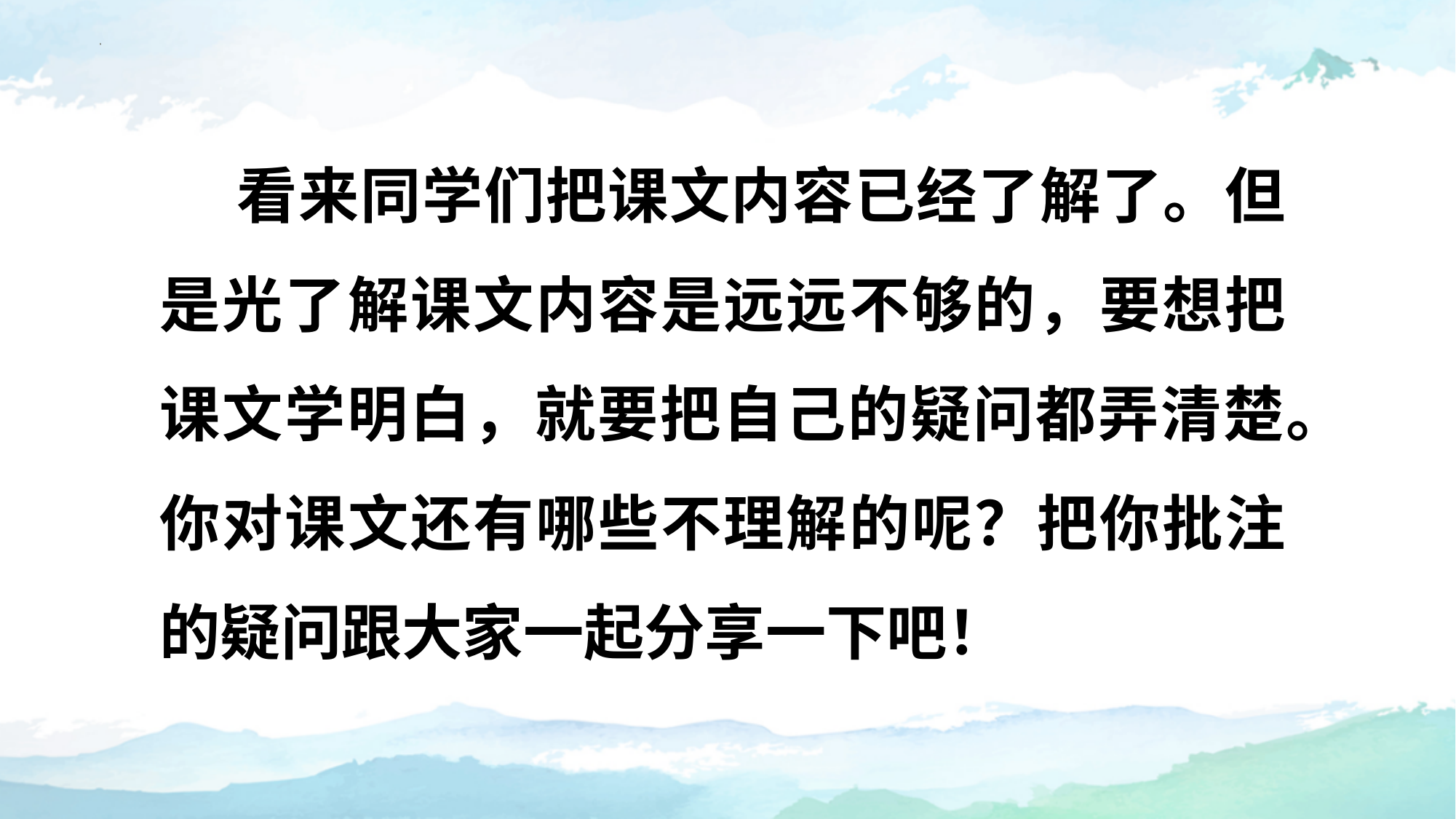

看来同学们把课文内容已经了解了。但是光了解课文内容是远远不够的，要想把课文学明白，就要把自己的疑问都弄清楚。你对课文还有哪些不理解的呢？把你批注的疑问跟大家一起分享一下吧！